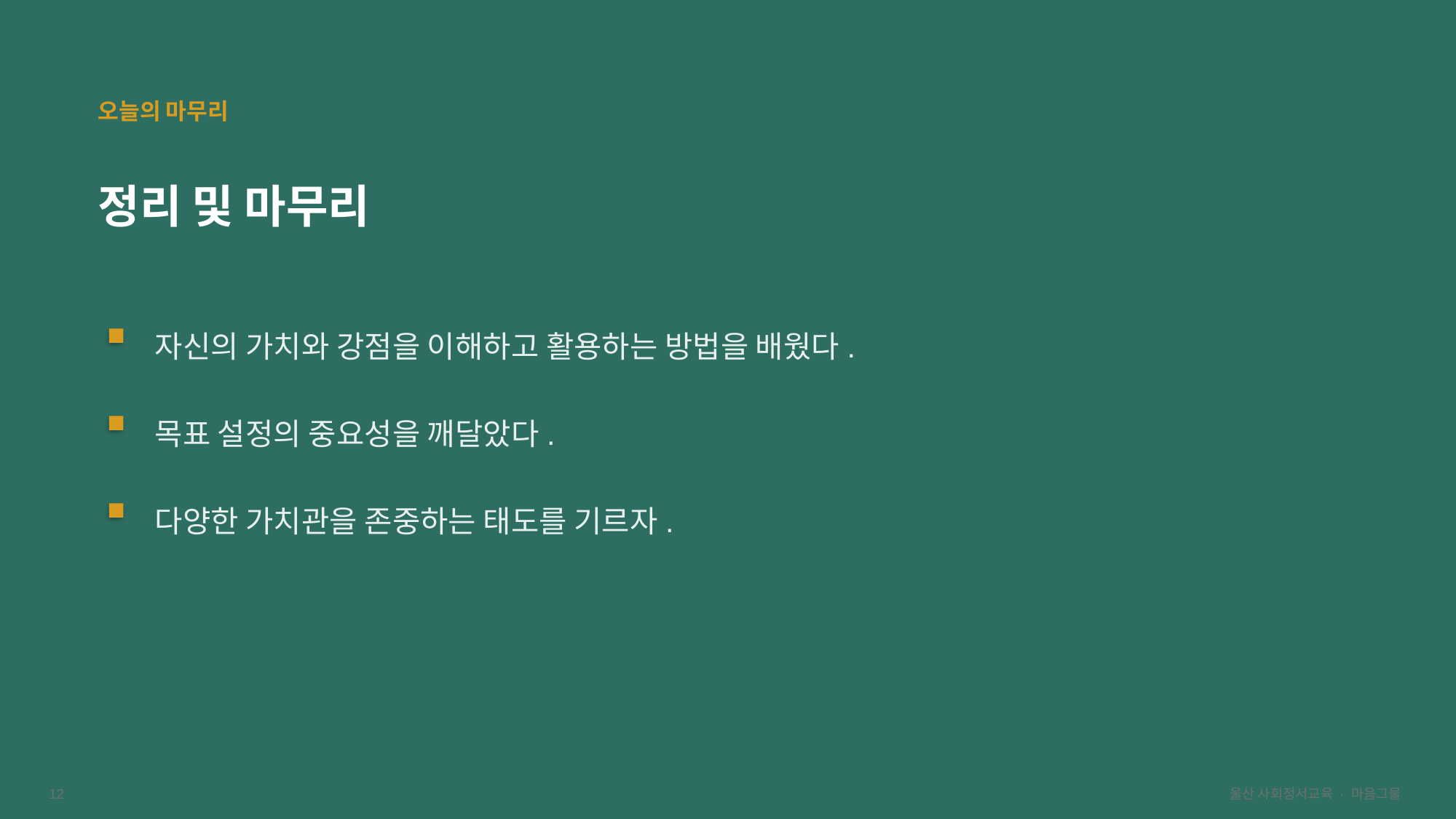

오늘의 마무리
정리 및 마무리
자신의 가치와 강점을 이해하고 활용하는 방법을 배웠다.

목표 설정의 중요성을 깨달았다.

다양한 가치관을 존중하는 태도를 기르자.

12
울산 사회정서교육 · 마음그물